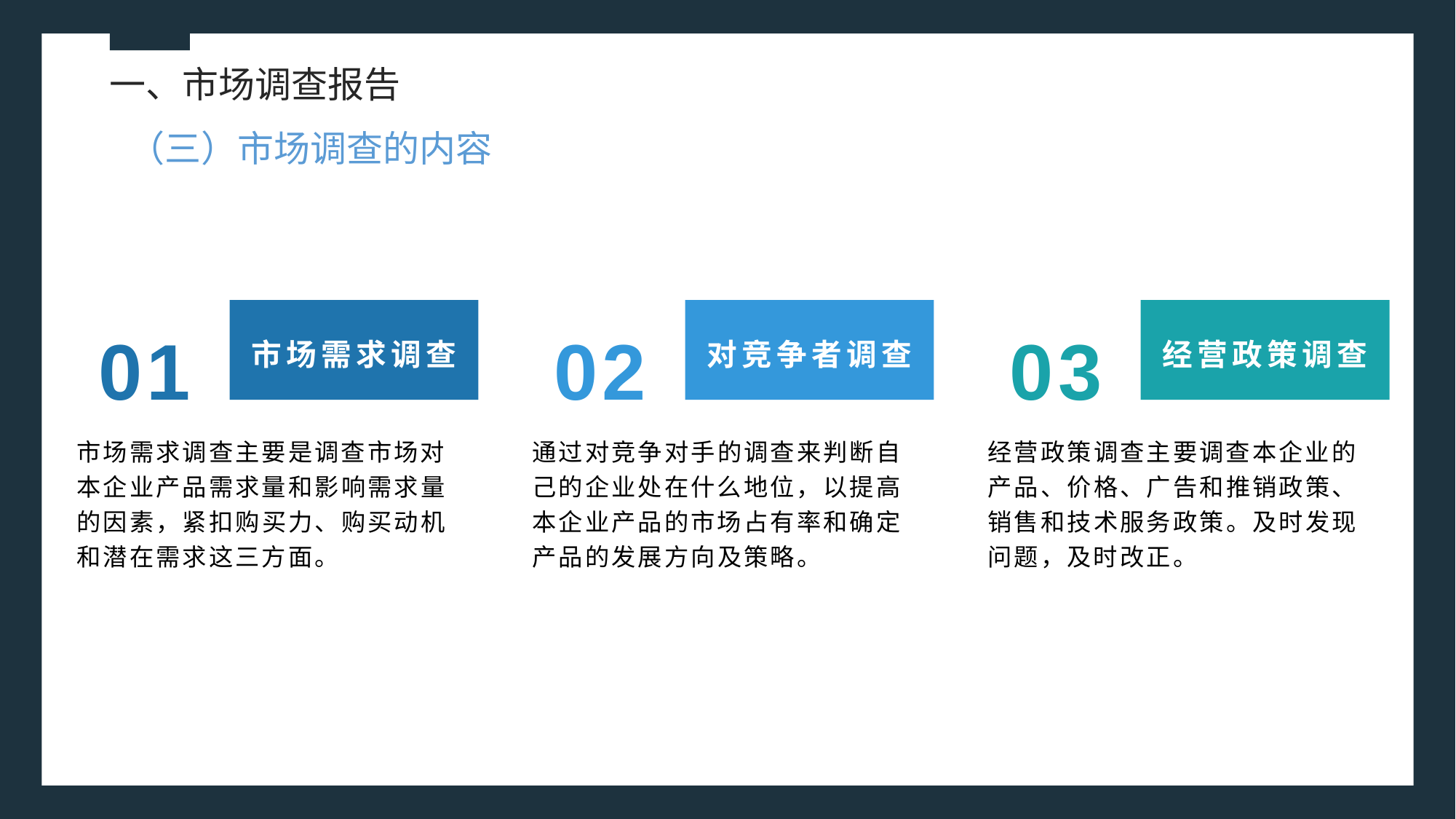

一、市场调查报告
（三）市场调查的内容
01
02
03
市场需求调查
对竞争者调查
经营政策调查
市场需求调查主要是调查市场对本企业产品需求量和影响需求量的因素，紧扣购买力、购买动机和潜在需求这三方面。
通过对竞争对手的调查来判断自己的企业处在什么地位，以提高本企业产品的市场占有率和确定产品的发展方向及策略。
经营政策调查主要调查本企业的产品、价格、广告和推销政策、销售和技术服务政策。及时发现问题，及时改正。